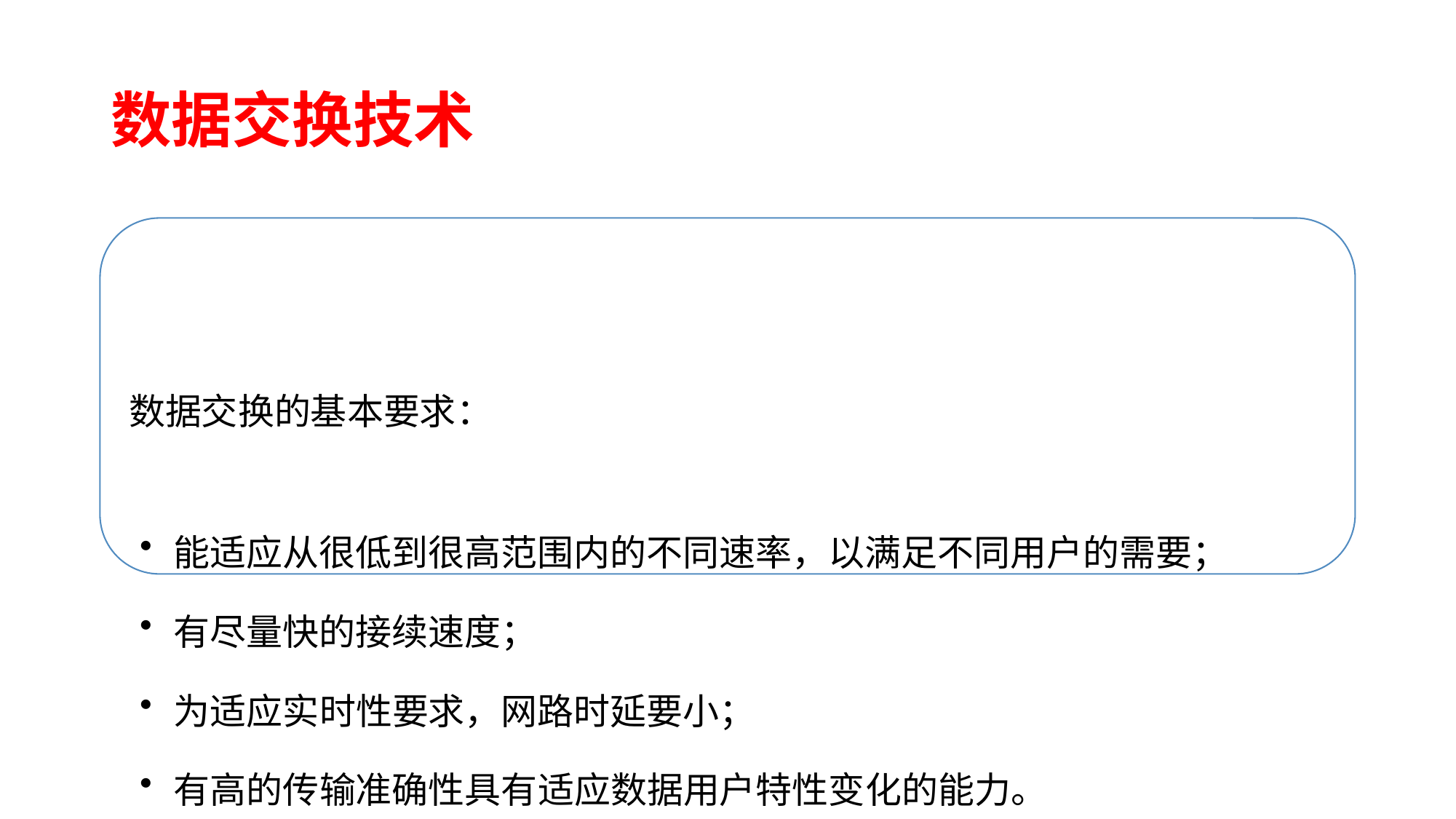

# 数据交换技术
数据交换的基本要求：
能适应从很低到很高范围内的不同速率，以满足不同用户的需要；
有尽量快的接续速度；
为适应实时性要求，网路时延要小；
有高的传输准确性具有适应数据用户特性变化的能力。